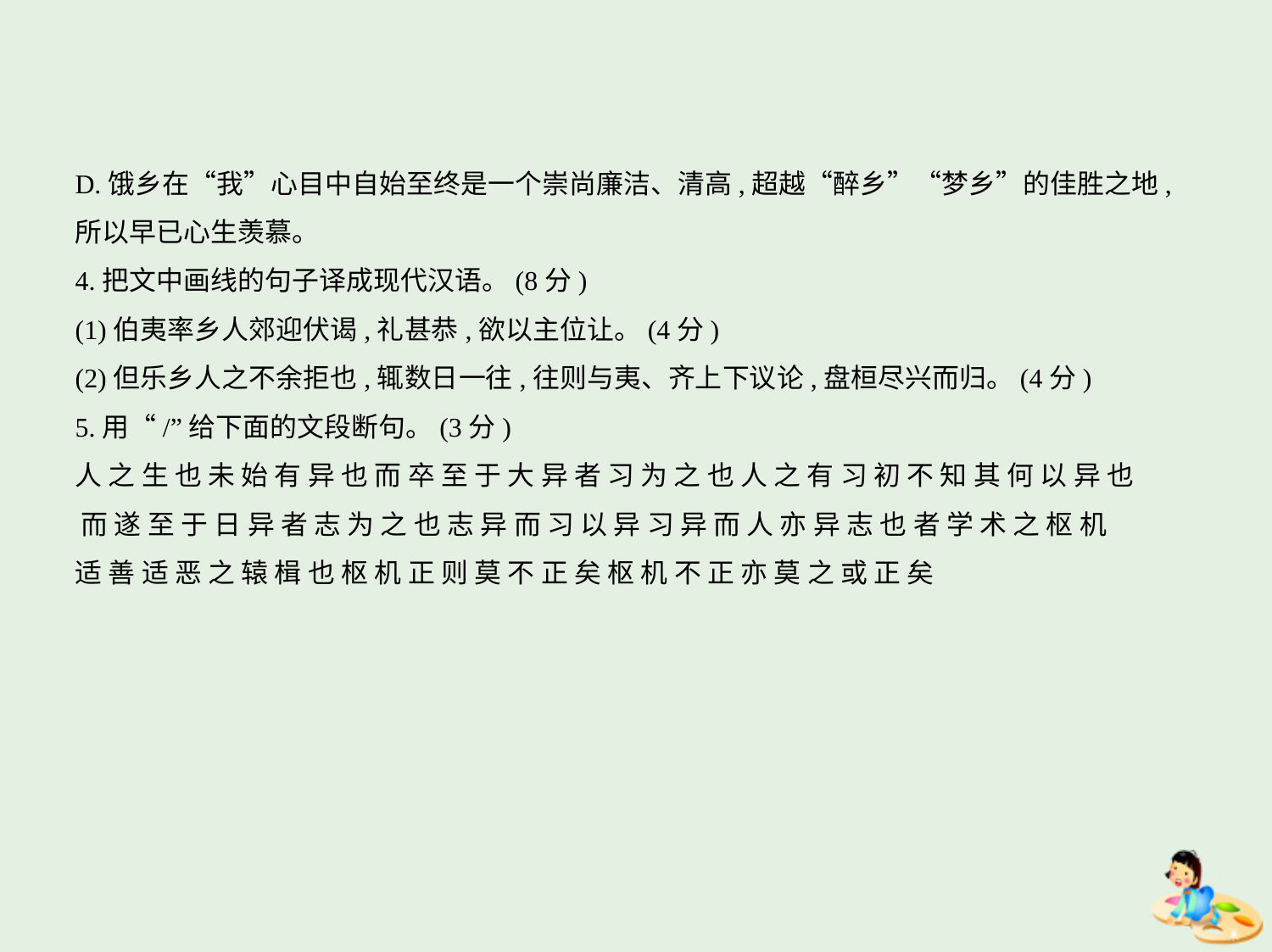

D.饿乡在“我”心目中自始至终是一个崇尚廉洁、清高,超越“醉乡”“梦乡”的佳胜之地,
所以早已心生羡慕。
4.把文中画线的句子译成现代汉语。(8分)
(1)伯夷率乡人郊迎伏谒,礼甚恭,欲以主位让。(4分)
(2)但乐乡人之不余拒也,辄数日一往,往则与夷、齐上下议论,盘桓尽兴而归。(4分)
5.用“/”给下面的文段断句。(3分)
人 之 生 也 未 始 有 异 也 而 卒 至 于 大 异 者 习 为 之 也 人 之 有 习 初 不 知 其 何 以 异 也
 而 遂 至 于 日 异 者 志 为 之 也 志 异 而 习 以 异 习 异 而 人 亦 异 志 也 者 学 术 之 枢 机
适 善 适 恶 之 辕 楫 也 枢 机 正 则 莫 不 正 矣 枢 机 不 正 亦 莫 之 或 正 矣